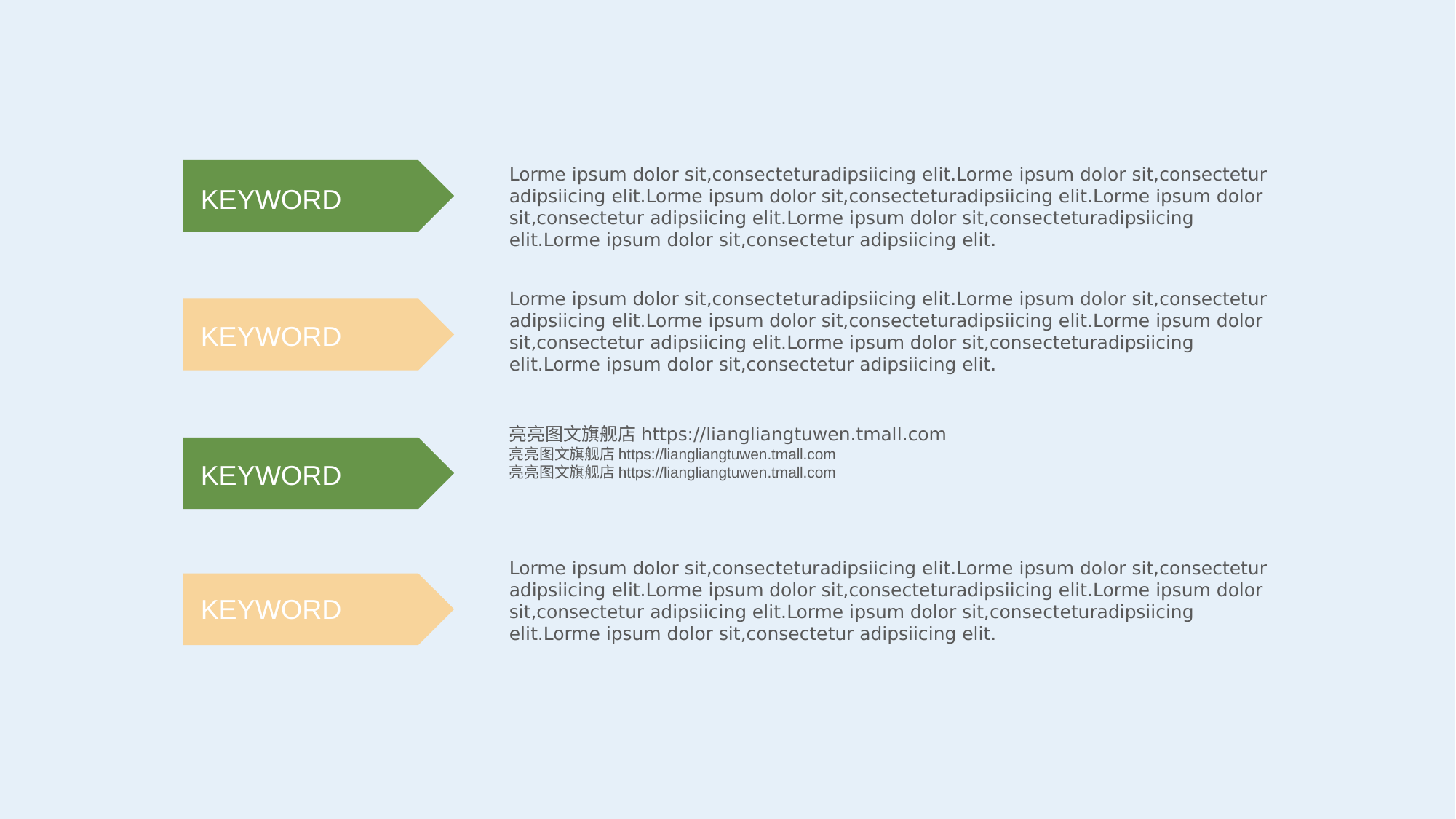

Lorme ipsum dolor sit,consecteturadipsiicing elit.Lorme ipsum dolor sit,consectetur adipsiicing elit.Lorme ipsum dolor sit,consecteturadipsiicing elit.Lorme ipsum dolor sit,consectetur adipsiicing elit.Lorme ipsum dolor sit,consecteturadipsiicing elit.Lorme ipsum dolor sit,consectetur adipsiicing elit.

KEYWORD
Lorme ipsum dolor sit,consecteturadipsiicing elit.Lorme ipsum dolor sit,consectetur adipsiicing elit.Lorme ipsum dolor sit,consecteturadipsiicing elit.Lorme ipsum dolor sit,consectetur adipsiicing elit.Lorme ipsum dolor sit,consecteturadipsiicing elit.Lorme ipsum dolor sit,consectetur adipsiicing elit.

KEYWORD
亮亮图文旗舰店https://liangliangtuwen.tmall.com
亮亮图文旗舰店https://liangliangtuwen.tmall.com
亮亮图文旗舰店https://liangliangtuwen.tmall.com

KEYWORD
Lorme ipsum dolor sit,consecteturadipsiicing elit.Lorme ipsum dolor sit,consectetur adipsiicing elit.Lorme ipsum dolor sit,consecteturadipsiicing elit.Lorme ipsum dolor sit,consectetur adipsiicing elit.Lorme ipsum dolor sit,consecteturadipsiicing elit.Lorme ipsum dolor sit,consectetur adipsiicing elit.

KEYWORD